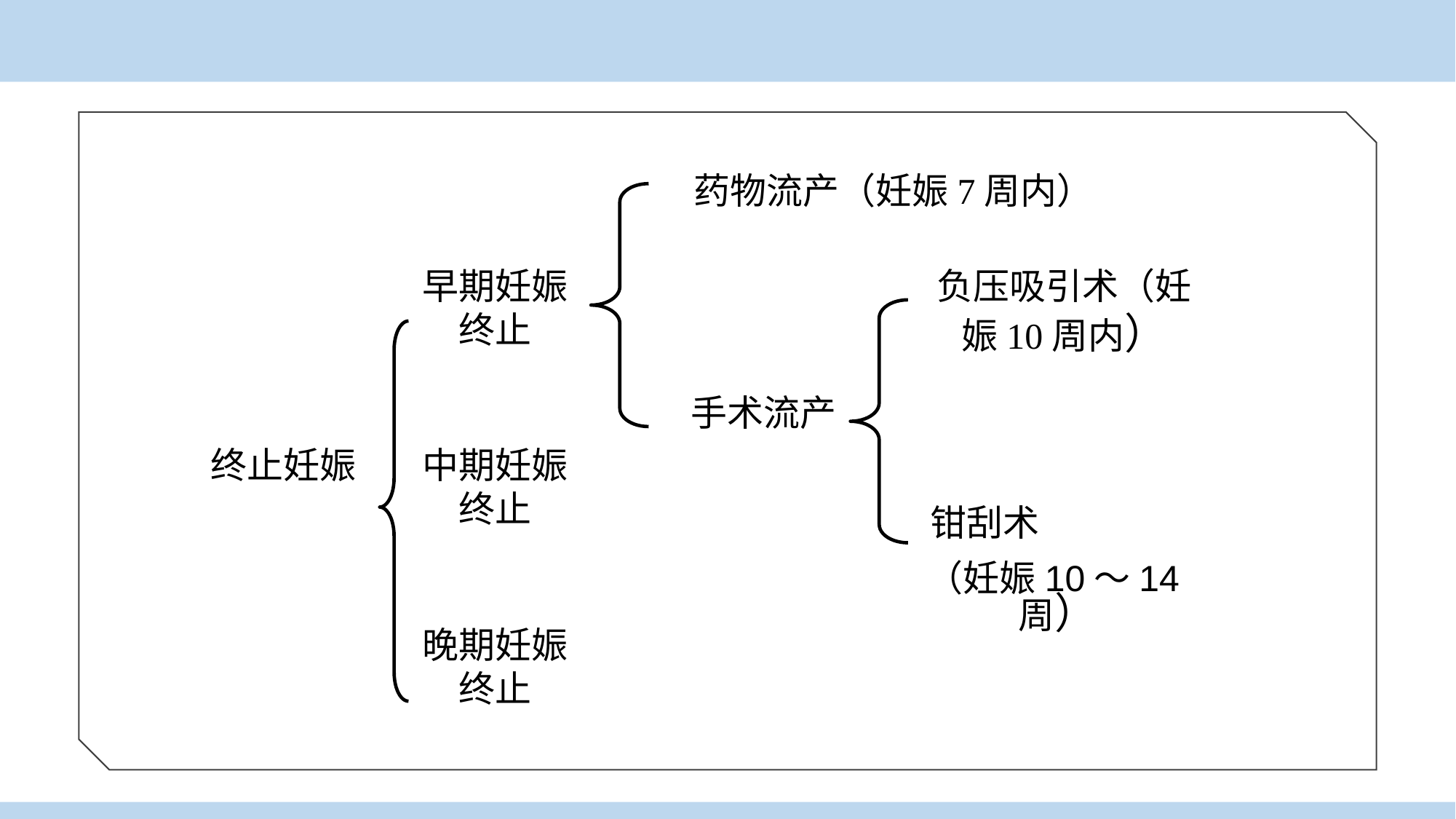

药物流产（妊娠7周内）

早期妊娠终止
负压吸引术（妊娠10周内）

手术流产
终止妊娠
中期妊娠终止
   钳刮术
（妊娠10～14周）
晚期妊娠终止